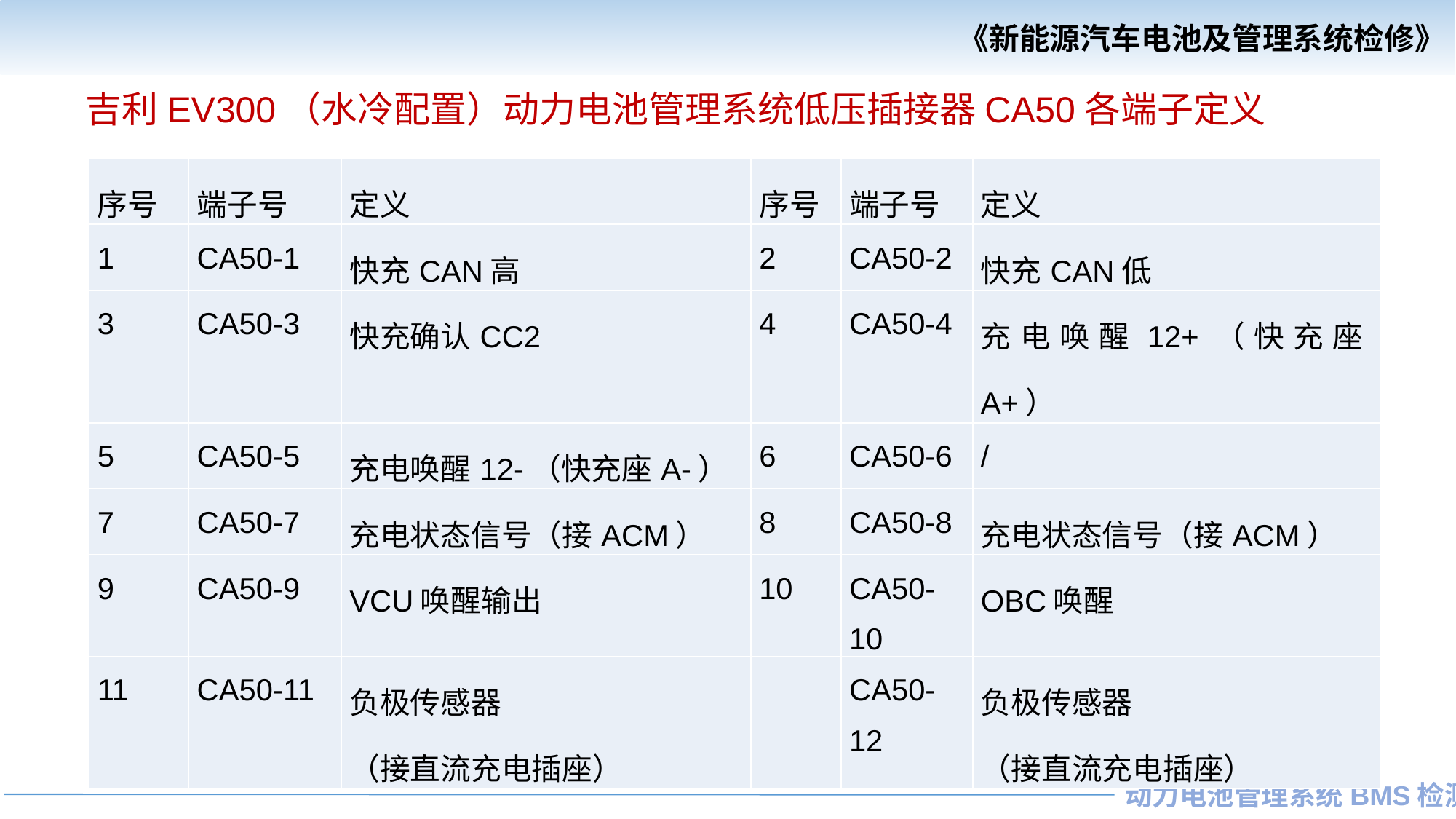

吉利EV300（水冷配置）动力电池管理系统低压插接器CA50各端子定义
| 序号 | 端子号 | 定义 | 序号 | 端子号 | 定义 |
| --- | --- | --- | --- | --- | --- |
| 1 | CA50-1 | 快充CAN高 | 2 | CA50-2 | 快充CAN低 |
| 3 | CA50-3 | 快充确认CC2 | 4 | CA50-4 | 充电唤醒12+（快充座A+） |
| 5 | CA50-5 | 充电唤醒12-（快充座A-） | 6 | CA50-6 | / |
| 7 | CA50-7 | 充电状态信号（接ACM） | 8 | CA50-8 | 充电状态信号（接ACM） |
| 9 | CA50-9 | VCU唤醒输出 | 10 | CA50-10 | OBC唤醒 |
| 11 | CA50-11 | 负极传感器 （接直流充电插座） |  | CA50-12 | 负极传感器 （接直流充电插座） |